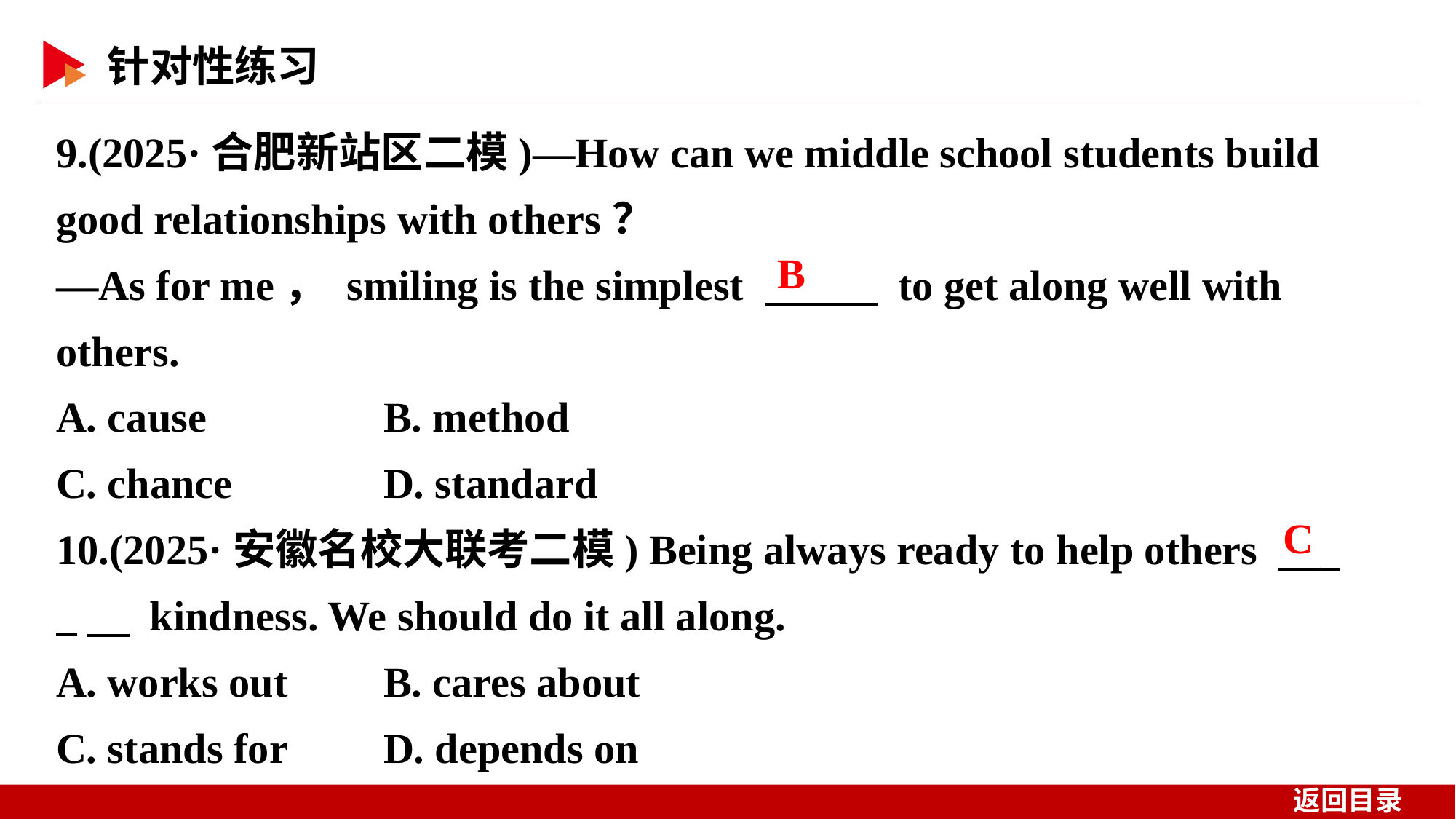

9.(2025·合肥新站区二模)—How can we middle school students build good relationships with others？
—As for me， smiling is the simplest 　   　 to get along well with others.
A. cause                	B. method
C. chance          	D. standard
10.(2025·安徽名校大联考二模) Being always ready to help others 　   _　 kindness. We should do it all along.
A. works out      	B. cares about
C. stands for       	D. depends on
B
  C